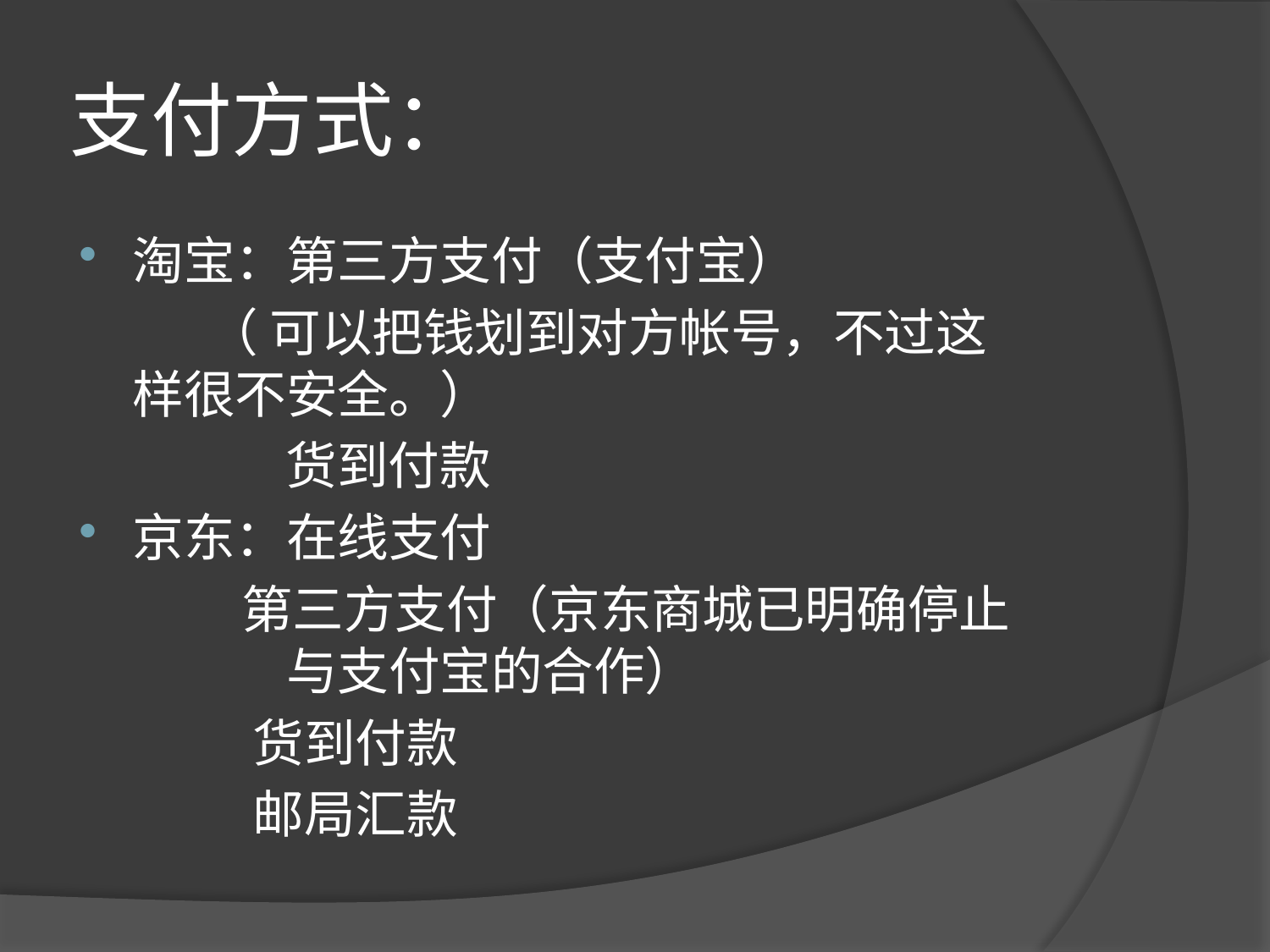

# 支付方式：
淘宝：第三方支付（支付宝）
          （ 可以把钱划到对方帐号，不过这      样很不安全。）
　　　　货到付款
京东：在线支付
             第三方支付（京东商城已明确停止　　　　与支付宝的合作）
              货到付款
              邮局汇款